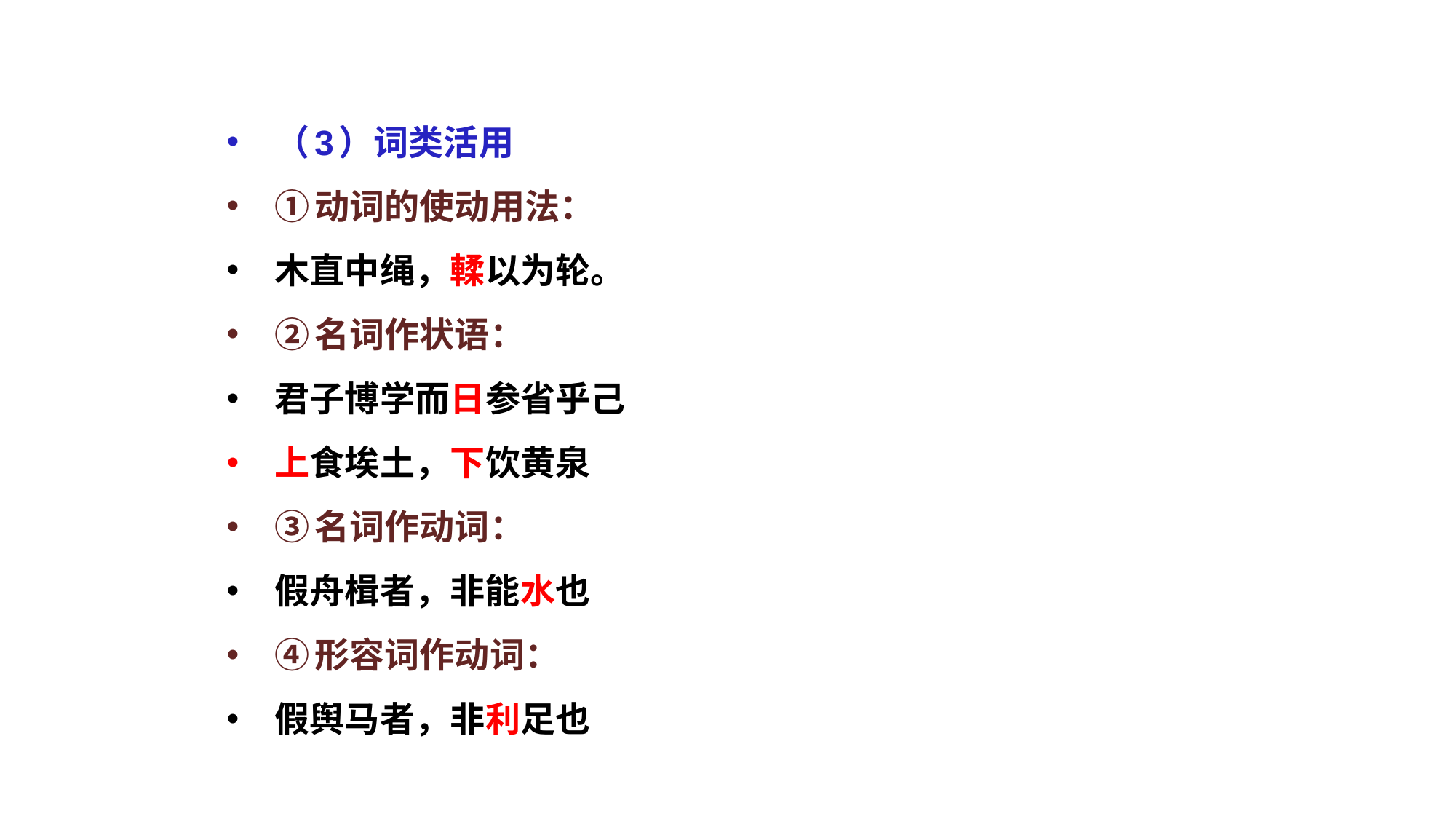

（3）词类活用
①动词的使动用法：
木直中绳，輮以为轮。
②名词作状语：
君子博学而日参省乎己
上食埃土，下饮黄泉
③名词作动词：
假舟楫者，非能水也
④形容词作动词：
假舆马者，非利足也